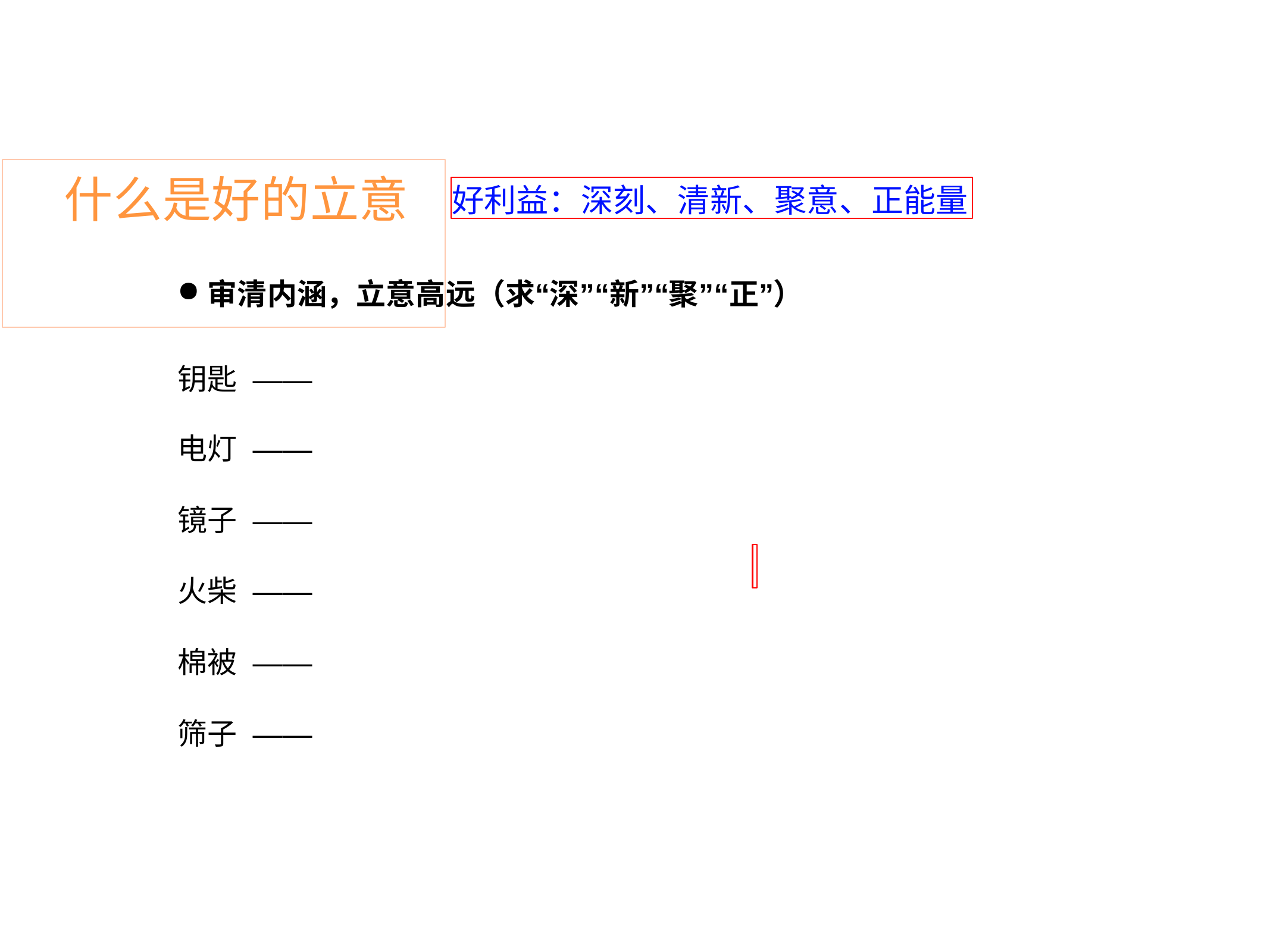

# 什么是好的立意
好利益：深刻、清新、聚意、正能量
审清内涵，立意高远（求“深”“新”“聚”“正”）
| 钥匙 | —— |
| --- | --- |
| 电灯 | —— |
| 镜子 | —— |
| 火柴 | —— |
| 棉被 | —— |
| 筛子 | —— |